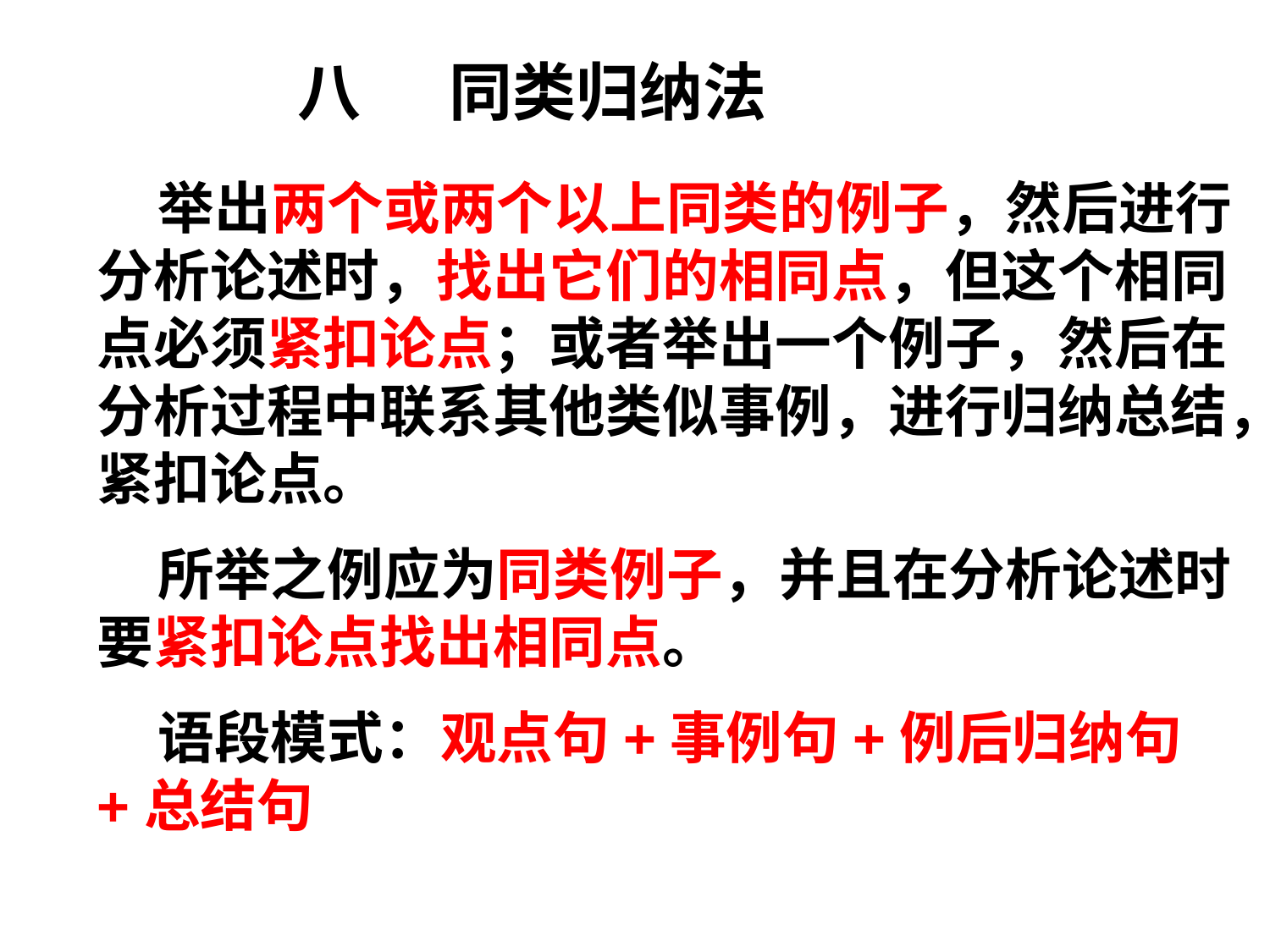

八     同类归纳法
   举出两个或两个以上同类的例子，然后进行分析论述时，找出它们的相同点，但这个相同点必须紧扣论点；或者举出一个例子，然后在分析过程中联系其他类似事例，进行归纳总结，紧扣论点。
   所举之例应为同类例子，并且在分析论述时要紧扣论点找出相同点。
   语段模式：观点句+事例句+例后归纳句+总结句